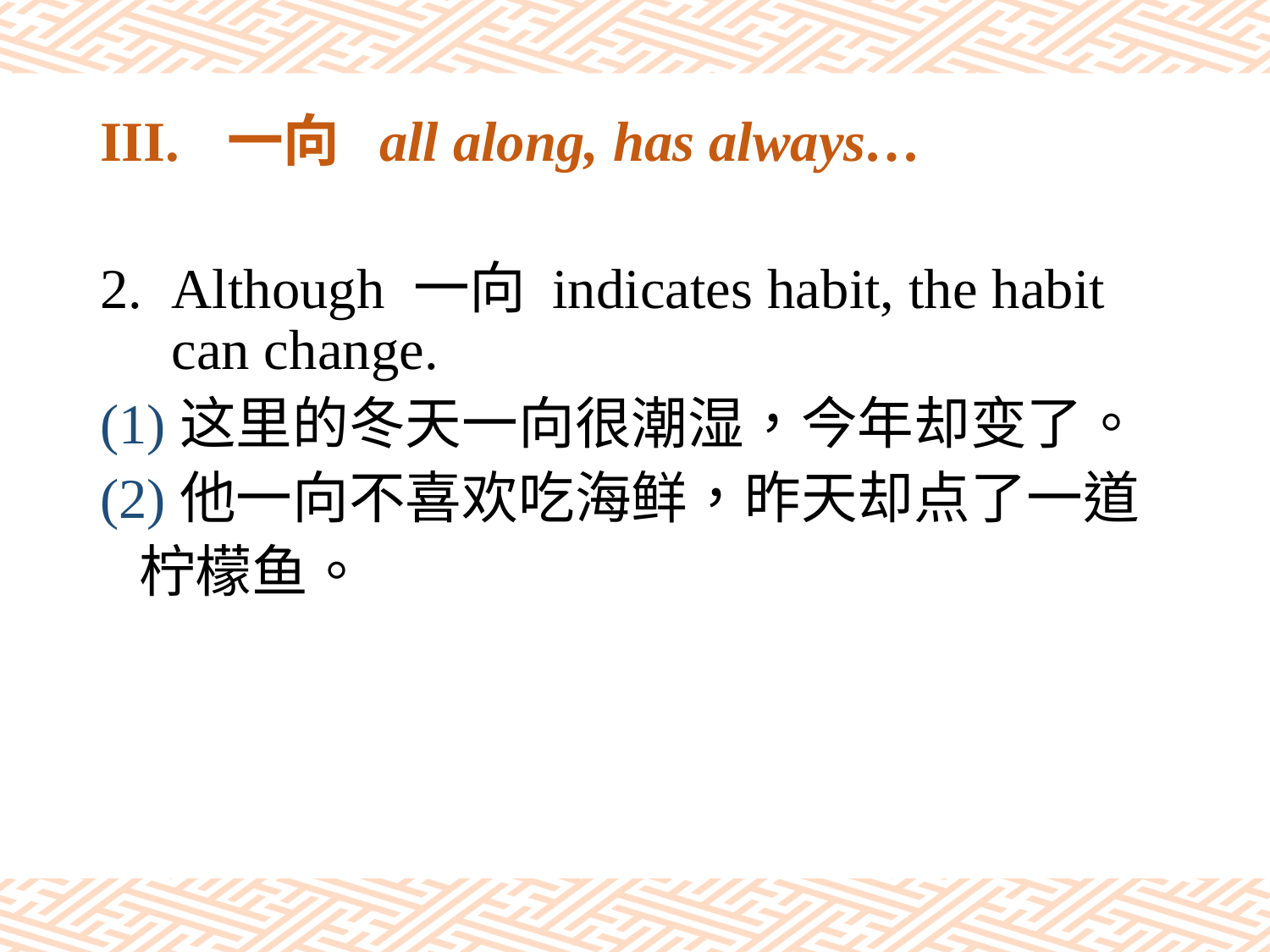

# III.	一向  all along, has always…
Although 一向 indicates habit, the habit can change.
(1)这里的冬天一向很潮湿，今年却变了。
(2)他一向不喜欢吃海鲜，昨天却点了一道
  柠檬鱼。